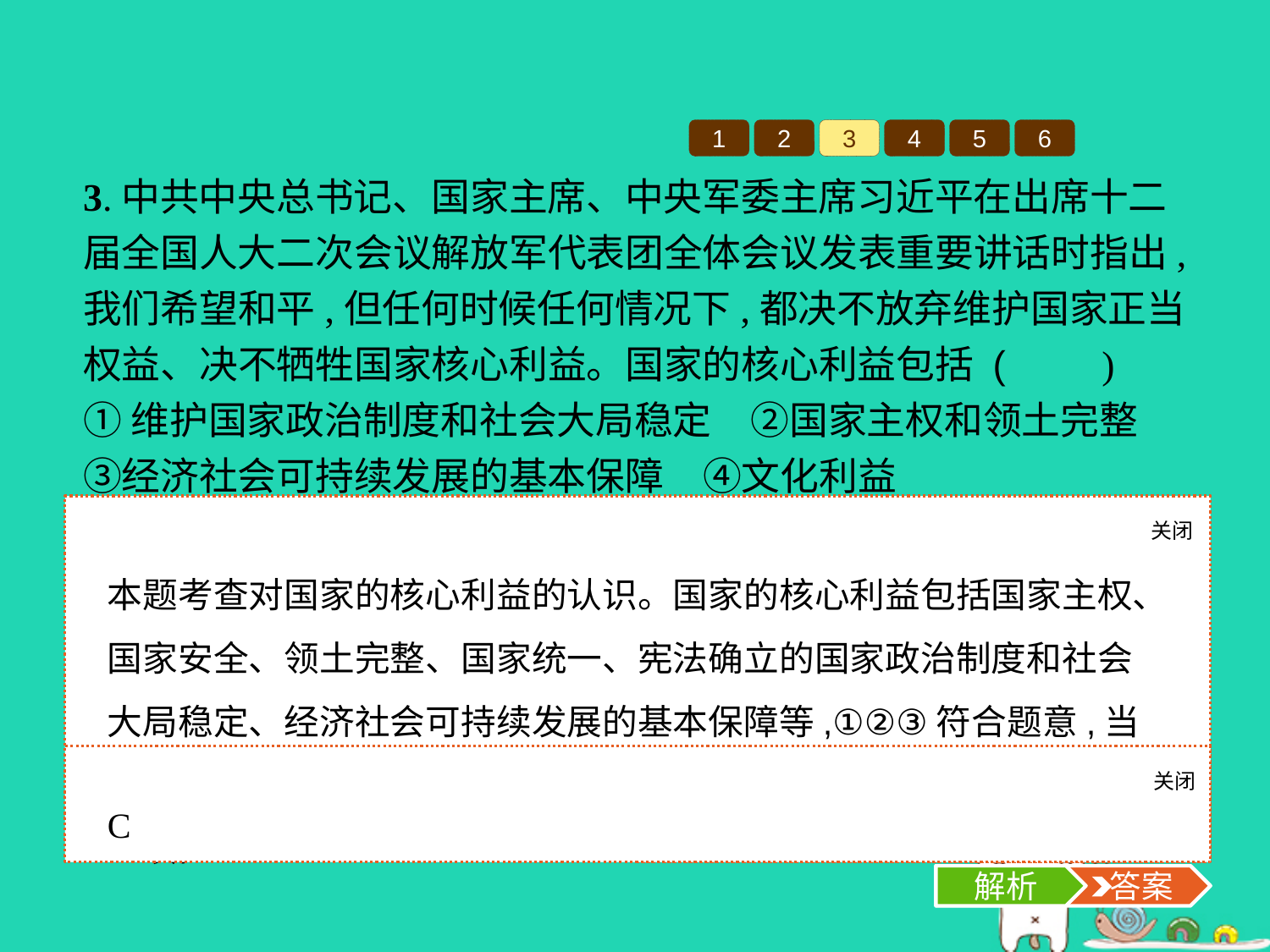

1
2
3
4
5
6
3.中共中央总书记、国家主席、中央军委主席习近平在出席十二届全国人大二次会议解放军代表团全体会议发表重要讲话时指出,我们希望和平,但任何时候任何情况下,都决不放弃维护国家正当权益、决不牺牲国家核心利益。国家的核心利益包括 (　　)
①维护国家政治制度和社会大局稳定　②国家主权和领土完整　③经济社会可持续发展的基本保障　④文化利益
A.①②④	B.①③④
C.①②③	D.②③④

关闭
解析

本题考查对国家的核心利益的认识。国家的核心利益包括国家主权、国家安全、领土完整、国家统一、宪法确立的国家政治制度和社会大局稳定、经济社会可持续发展的基本保障等,①②③符合题意,当选;④属于国家利益的范畴,不属于国家的核心利益,应排除,故选C项。

关闭
解析
  答案

C
解析
  答案